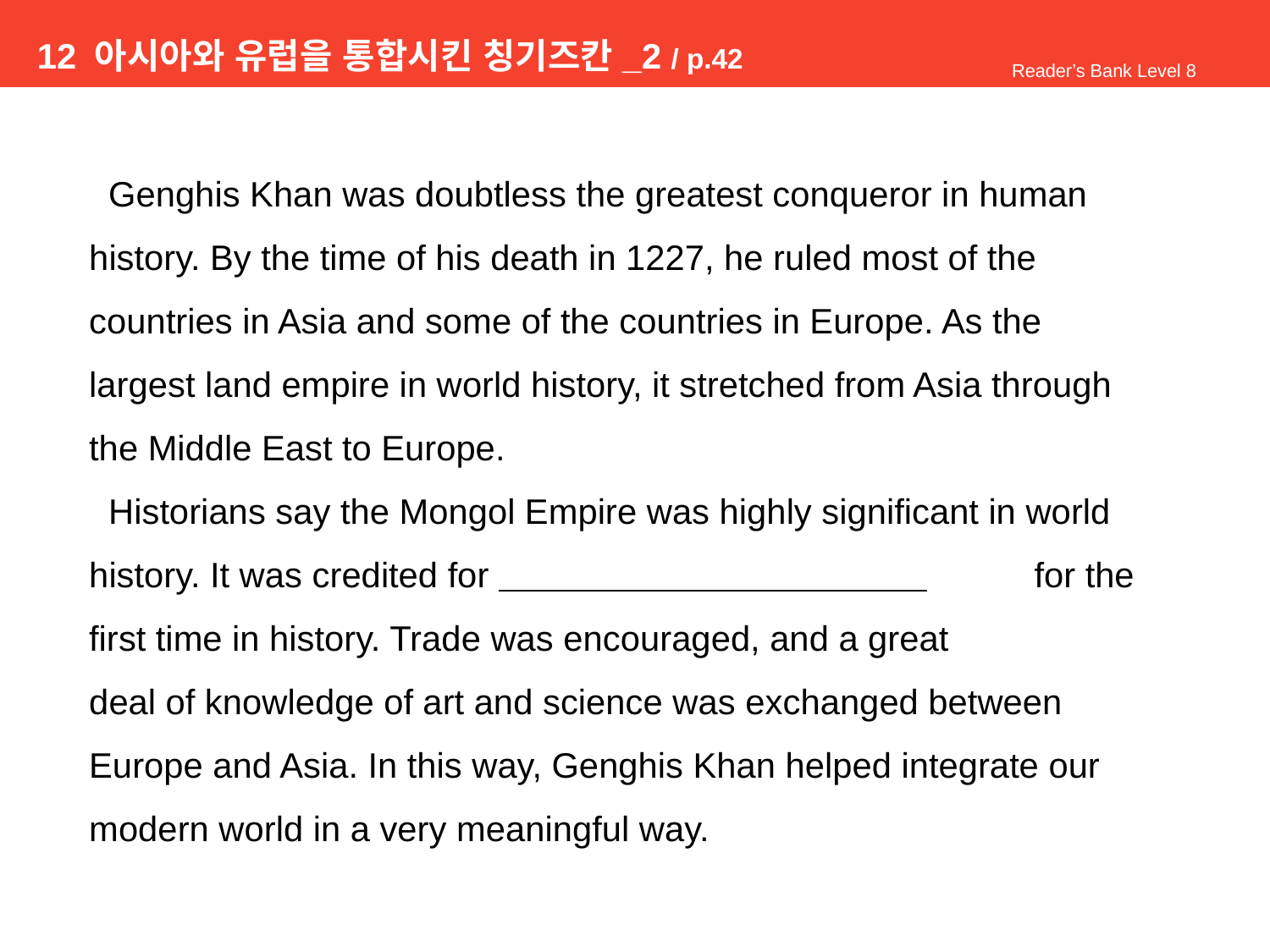

# 12 아시아와 유럽을 통합시킨 칭기즈칸_2 / p.42
Reader’s Bank Level 8

  Genghis Khan was doubtless the greatest conqueror in human
history. By the time of his death in 1227, he ruled most of the
countries in Asia and some of the countries in Europe. As the
largest land empire in world history, it stretched from Asia through
the Middle East to Europe.
  Historians say the Mongol Empire was highly significant in world
history. It was credited for                                             ..         for the first time in history. Trade was encouraged, and a great
deal of knowledge of art and science was exchanged between
Europe and Asia. In this way, Genghis Khan helped integrate our
modern world in a very meaningful way.